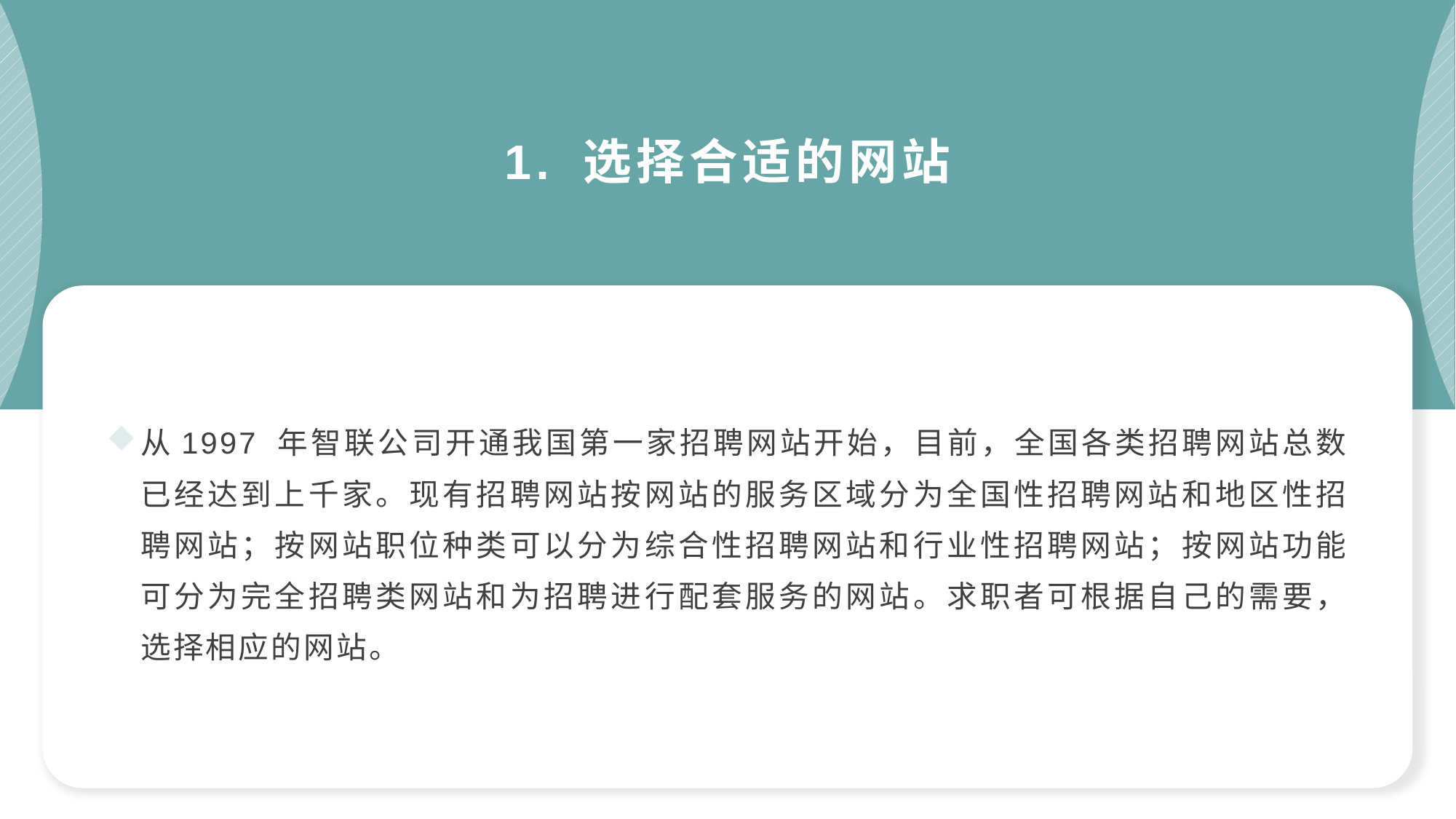

1. 选择合适的网站

从1997 年智联公司开通我国第一家招聘网站开始，目前，全国各类招聘网站总数已经达到上千家。现有招聘网站按网站的服务区域分为全国性招聘网站和地区性招聘网站；按网站职位种类可以分为综合性招聘网站和行业性招聘网站；按网站功能可分为完全招聘类网站和为招聘进行配套服务的网站。求职者可根据自己的需要，选择相应的网站。